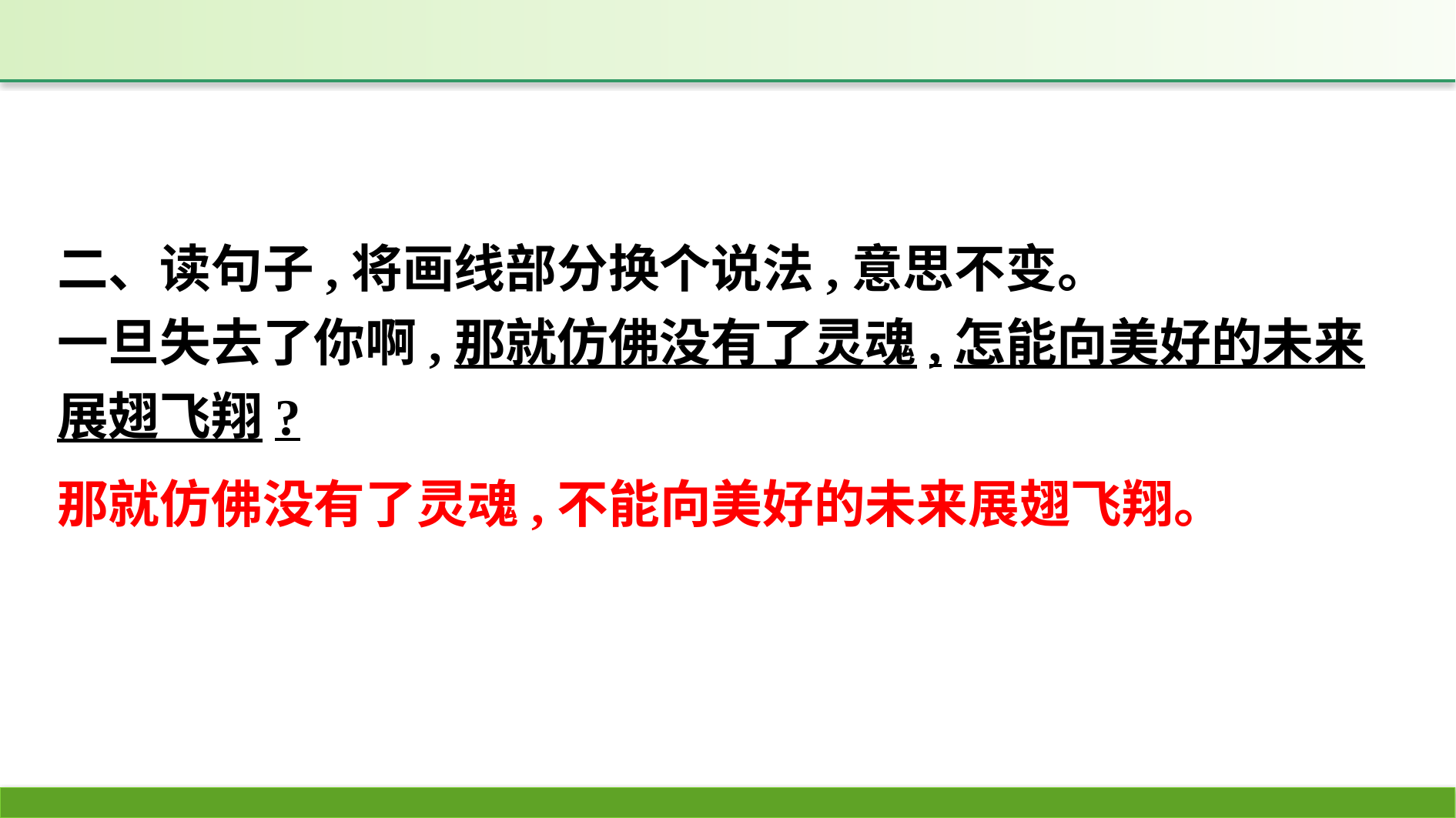

二、读句子,将画线部分换个说法,意思不变。
一旦失去了你啊,那就仿佛没有了灵魂,怎能向美好的未来展翅飞翔?
那就仿佛没有了灵魂,不能向美好的未来展翅飞翔。